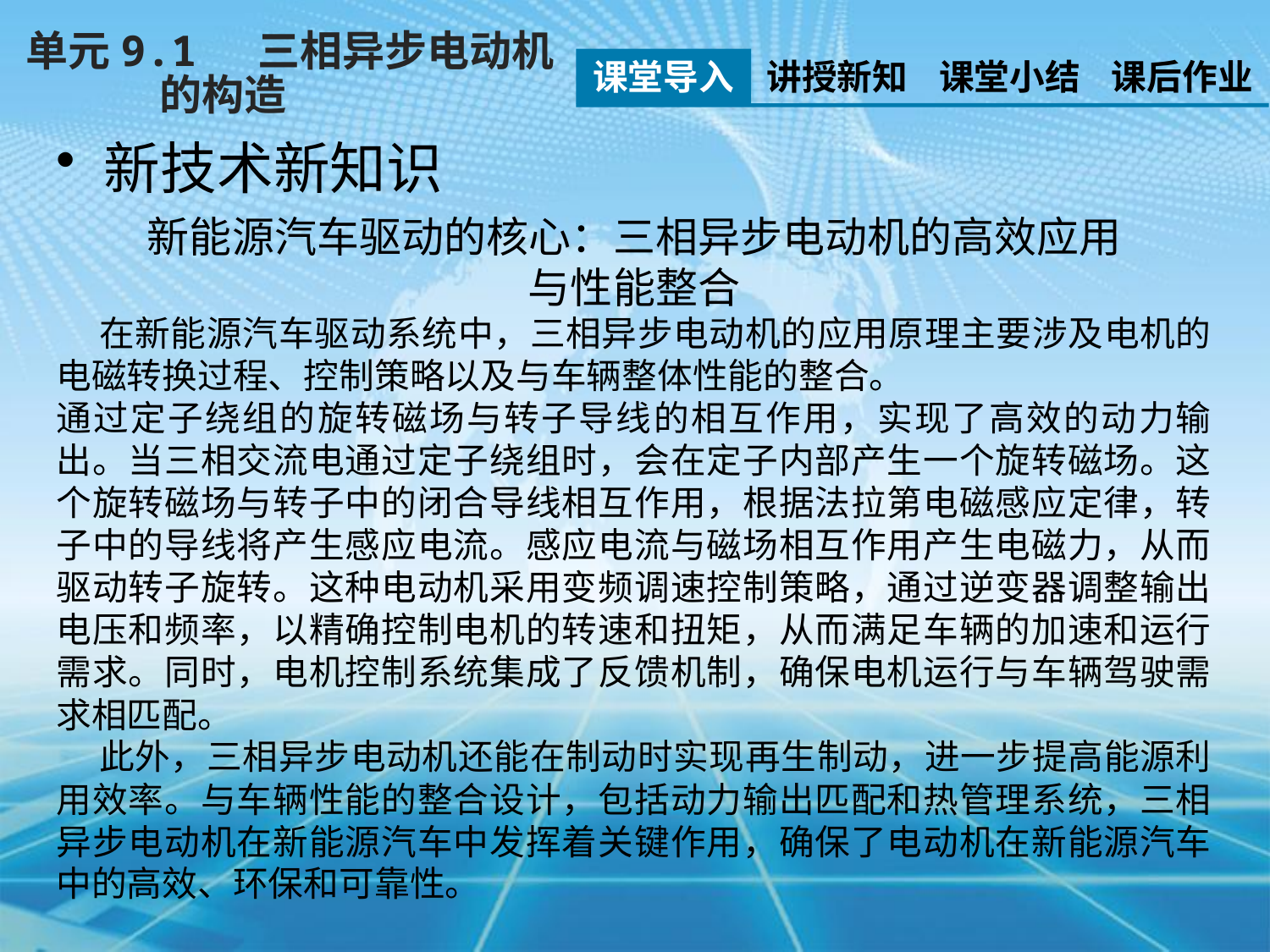

单元9.1  三相异步电动机
             的构造
课堂导入
讲授新知
课堂小结
课后作业
新技术新知识
新能源汽车驱动的核心：三相异步电动机的高效应用
与性能整合
    在新能源汽车驱动系统中，三相异步电动机的应用原理主要涉及电机的电磁转换过程、控制策略以及与车辆整体性能的整合。
通过定子绕组的旋转磁场与转子导线的相互作用，实现了高效的动力输出。当三相交流电通过定子绕组时，会在定子内部产生一个旋转磁场。这个旋转磁场与转子中的闭合导线相互作用，根据法拉第电磁感应定律，转子中的导线将产生感应电流。感应电流与磁场相互作用产生电磁力，从而驱动转子旋转。这种电动机采用变频调速控制策略，通过逆变器调整输出电压和频率，以精确控制电机的转速和扭矩，从而满足车辆的加速和运行需求。同时，电机控制系统集成了反馈机制，确保电机运行与车辆驾驶需求相匹配。
    此外，三相异步电动机还能在制动时实现再生制动，进一步提高能源利用效率。与车辆性能的整合设计，包括动力输出匹配和热管理系统，三相异步电动机在新能源汽车中发挥着关键作用，确保了电动机在新能源汽车中的高效、环保和可靠性。